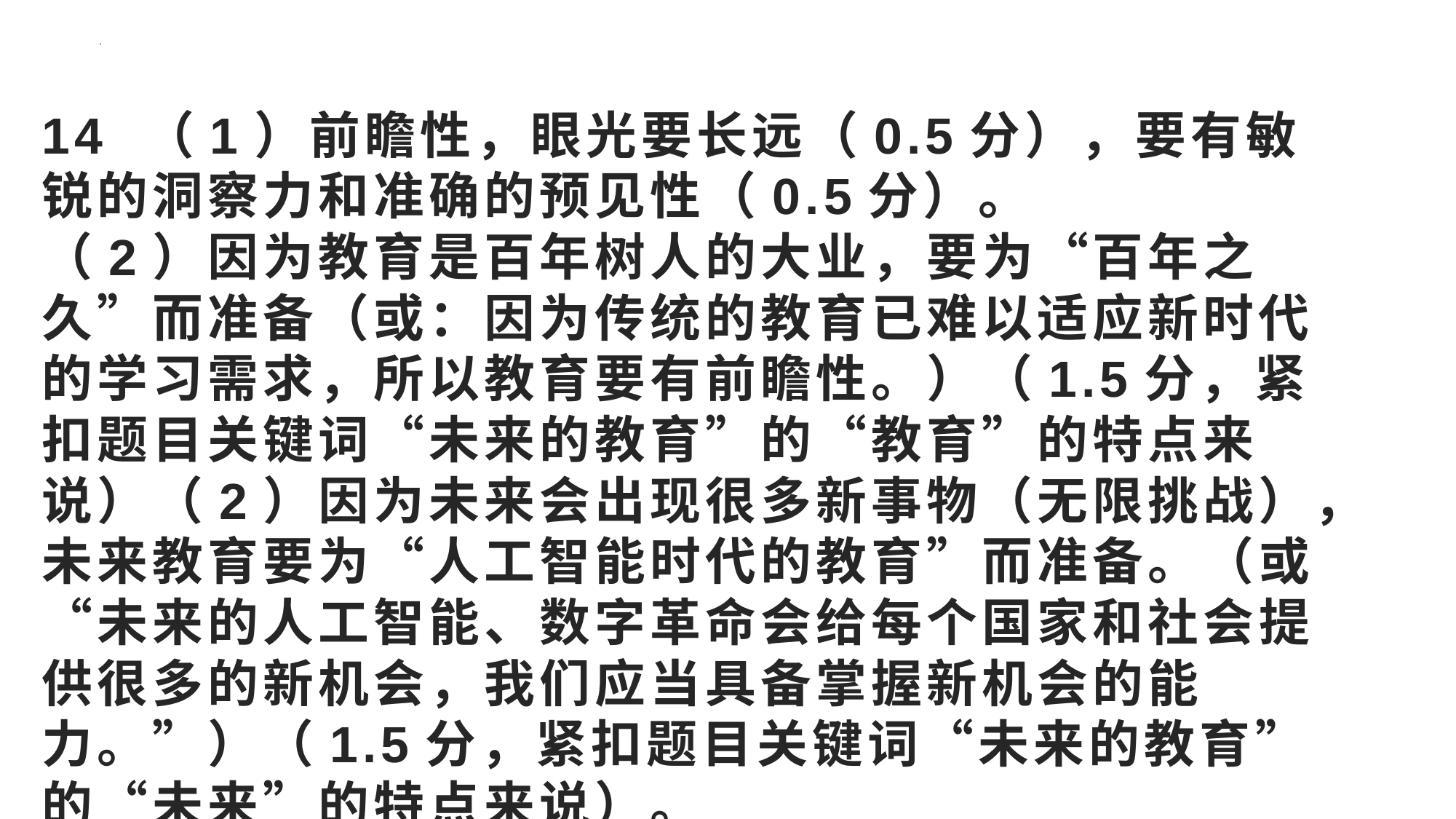

# 14	（1）前瞻性，眼光要长远（0.5分），要有敏锐的洞察力和准确的预见性（0.5分）。 （2）因为教育是百年树人的大业，要为“百年之久”而准备（或：因为传统的教育已难以适应新时代的学习需求，所以教育要有前瞻性。）（1.5分，紧扣题目关键词“未来的教育”的“教育”的特点来说）（2）因为未来会出现很多新事物（无限挑战），未来教育要为“人工智能时代的教育”而准备。（或“未来的人工智能、数字革命会给每个国家和社会提供很多的新机会，我们应当具备掌握新机会的能力。”）（1.5分，紧扣题目关键词“未来的教育”的“未来”的特点来说）。